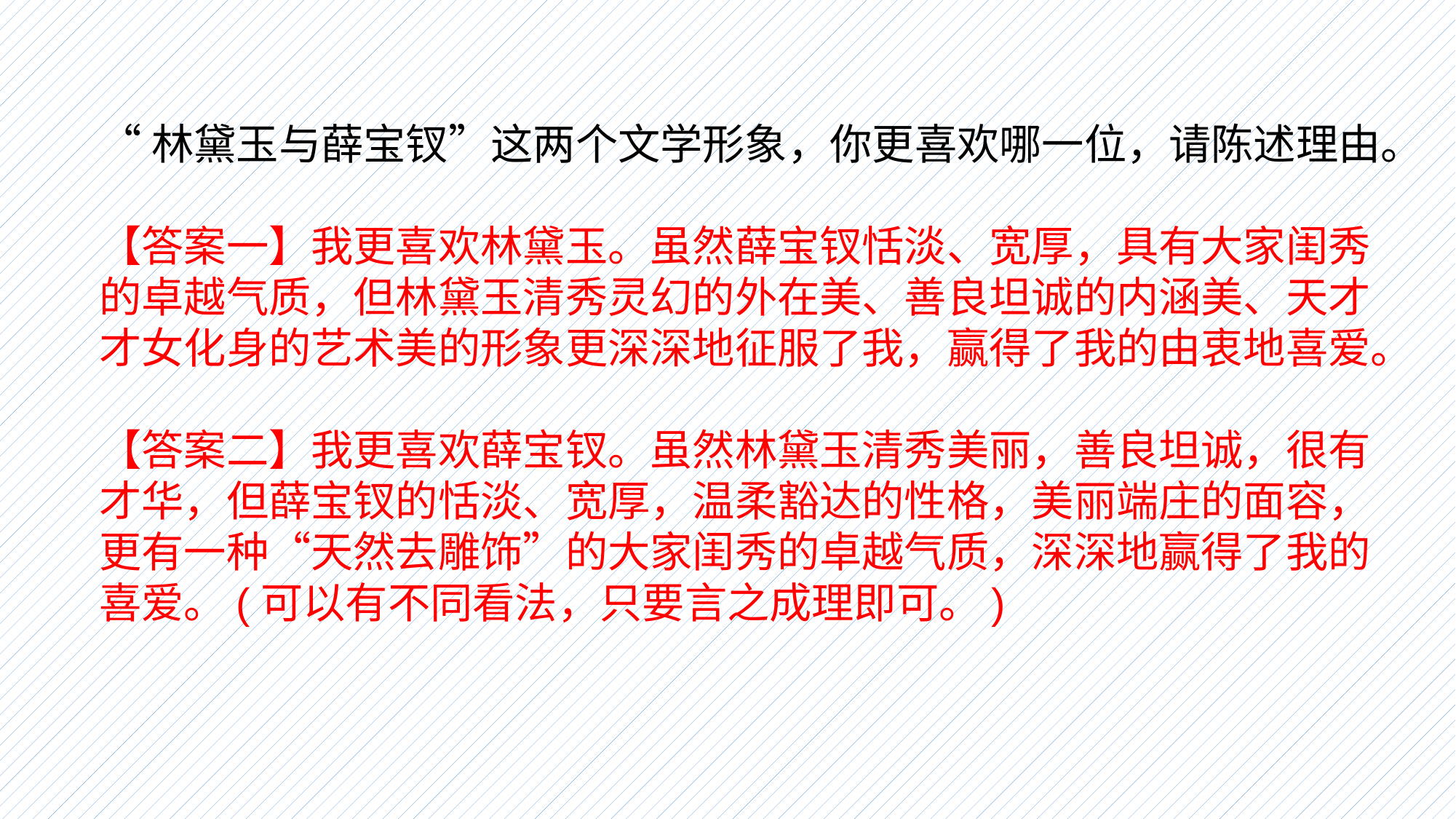

“林黛玉与薛宝钗”这两个文学形象，你更喜欢哪一位，请陈述理由。

【答案一】我更喜欢林黛玉。虽然薛宝钗恬淡、宽厚，具有大家闺秀的卓越气质，但林黛玉清秀灵幻的外在美、善良坦诚的内涵美、天才才女化身的艺术美的形象更深深地征服了我，赢得了我的由衷地喜爱。

【答案二】我更喜欢薛宝钗。虽然林黛玉清秀美丽，善良坦诚，很有才华，但薛宝钗的恬淡、宽厚，温柔豁达的性格，美丽端庄的面容，更有一种“天然去雕饰”的大家闺秀的卓越气质，深深地赢得了我的喜爱。(可以有不同看法，只要言之成理即可。)